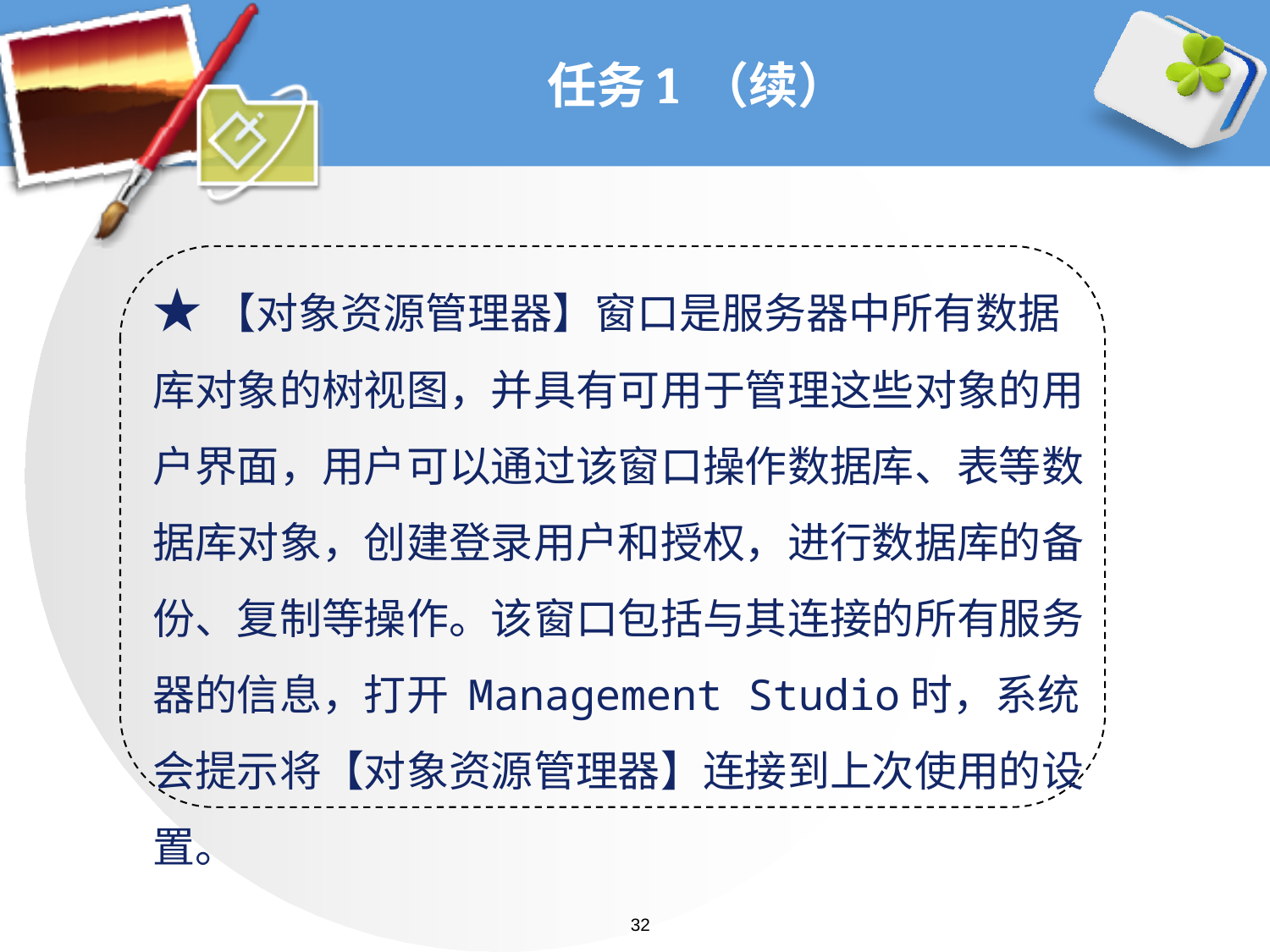

# 任务1 （续）
★【对象资源管理器】窗口是服务器中所有数据库对象的树视图，并具有可用于管理这些对象的用户界面，用户可以通过该窗口操作数据库、表等数据库对象，创建登录用户和授权，进行数据库的备份、复制等操作。该窗口包括与其连接的所有服务器的信息，打开 Management Studio时，系统会提示将【对象资源管理器】连接到上次使用的设置。

32